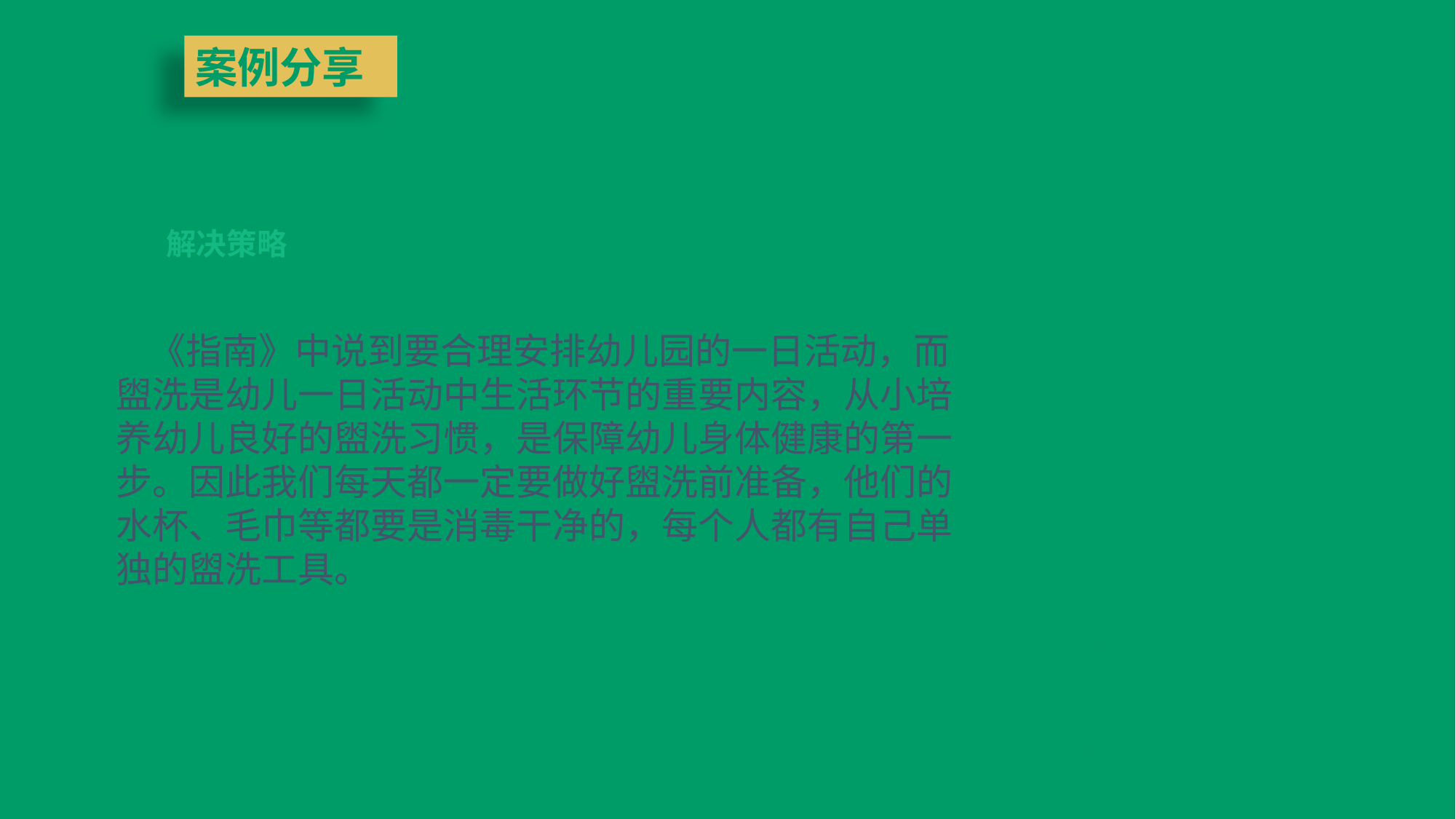

案例分享
解决策略

   《指南》中说到要合理安排幼儿园的一日活动，而盥洗是幼儿一日活动中生活环节的重要内容，从小培养幼儿良好的盥洗习惯，是保障幼儿身体健康的第一步。因此我们每天都一定要做好盥洗前准备，他们的水杯、毛巾等都要是消毒干净的，每个人都有自己单独的盥洗工具。

INDUCTION TRAINING